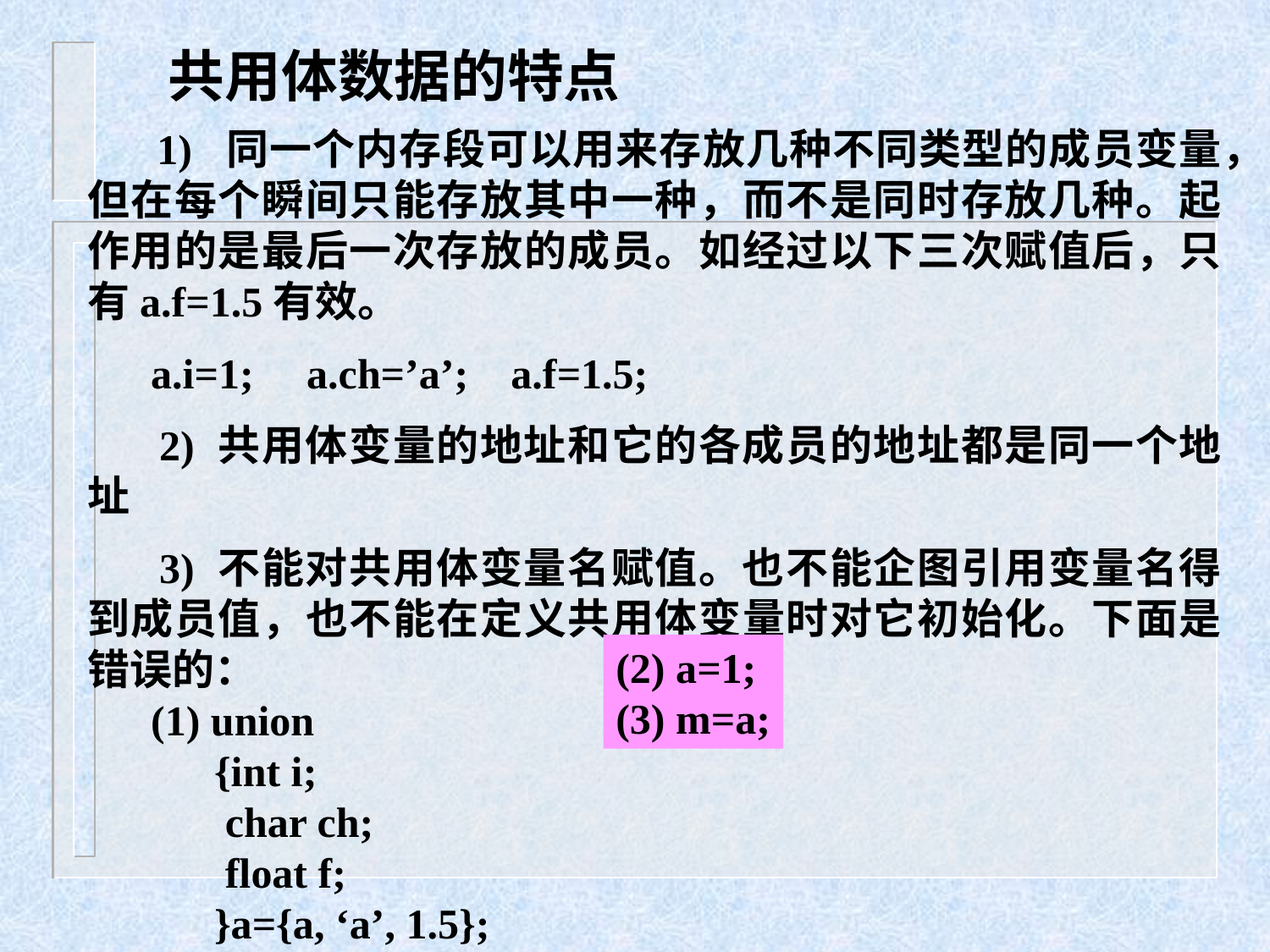

# 共用体数据的特点
      1)  同一个内存段可以用来存放几种不同类型的成员变量，但在每个瞬间只能存放其中一种，而不是同时存放几种。起作用的是最后一次存放的成员。如经过以下三次赋值后，只有a.f=1.5有效。
      a.i=1;     a.ch=’a’;    a.f=1.5;
      2) 共用体变量的地址和它的各成员的地址都是同一个地址
      3) 不能对共用体变量名赋值。也不能企图引用变量名得到成员值，也不能在定义共用体变量时对它初始化。下面是错误的：
      (1) union
	{int i;
	 char ch;
	 float f;
	}a={a, ‘a’, 1.5};
(2) a=1;
(3) m=a;